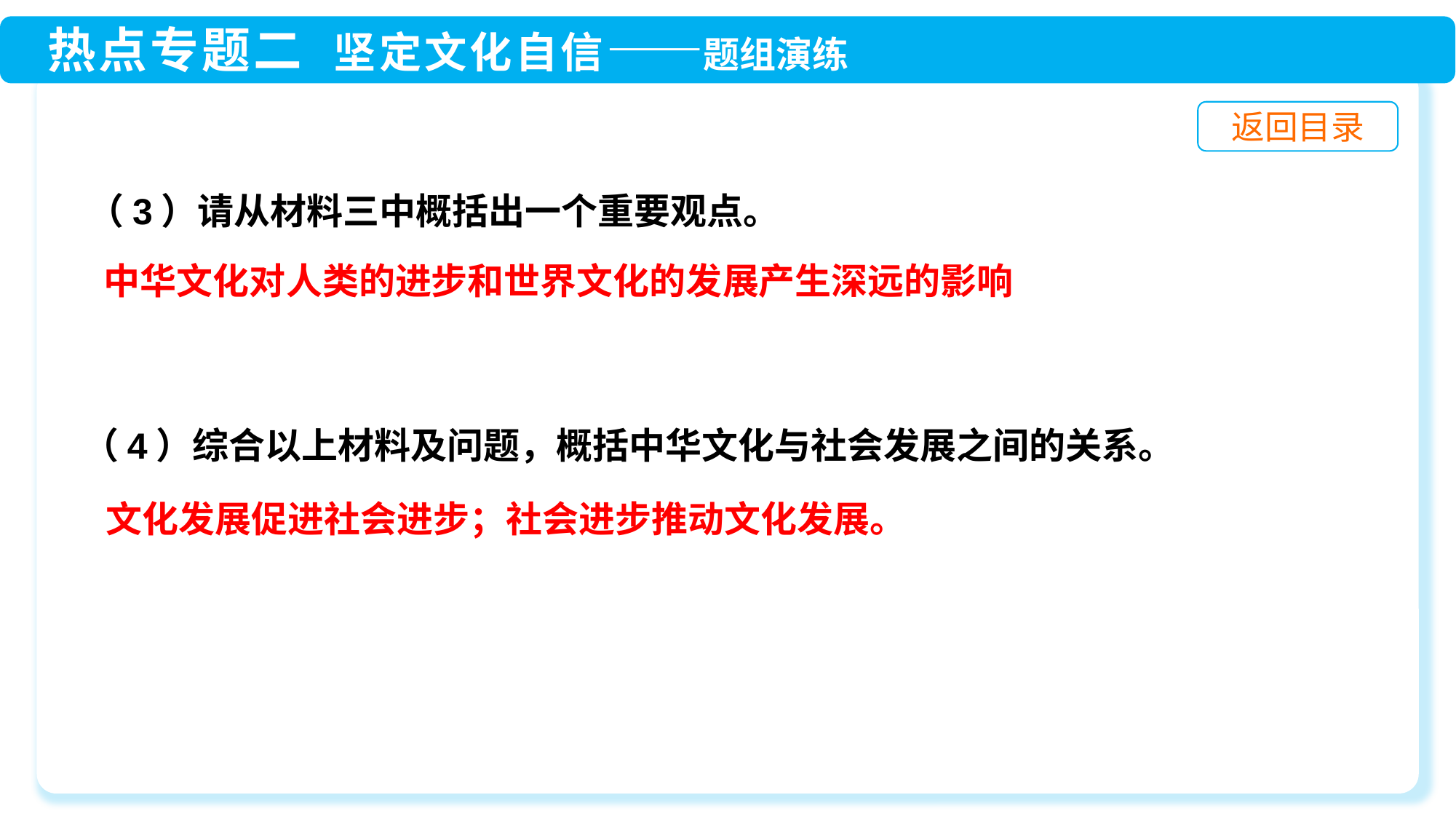

（3）请从材料三中概括出一个重要观点。
中华文化对人类的进步和世界文化的发展产生深远的影响
（4）综合以上材料及问题，概括中华文化与社会发展之间的关系。
文化发展促进社会进步；社会进步推动文化发展。